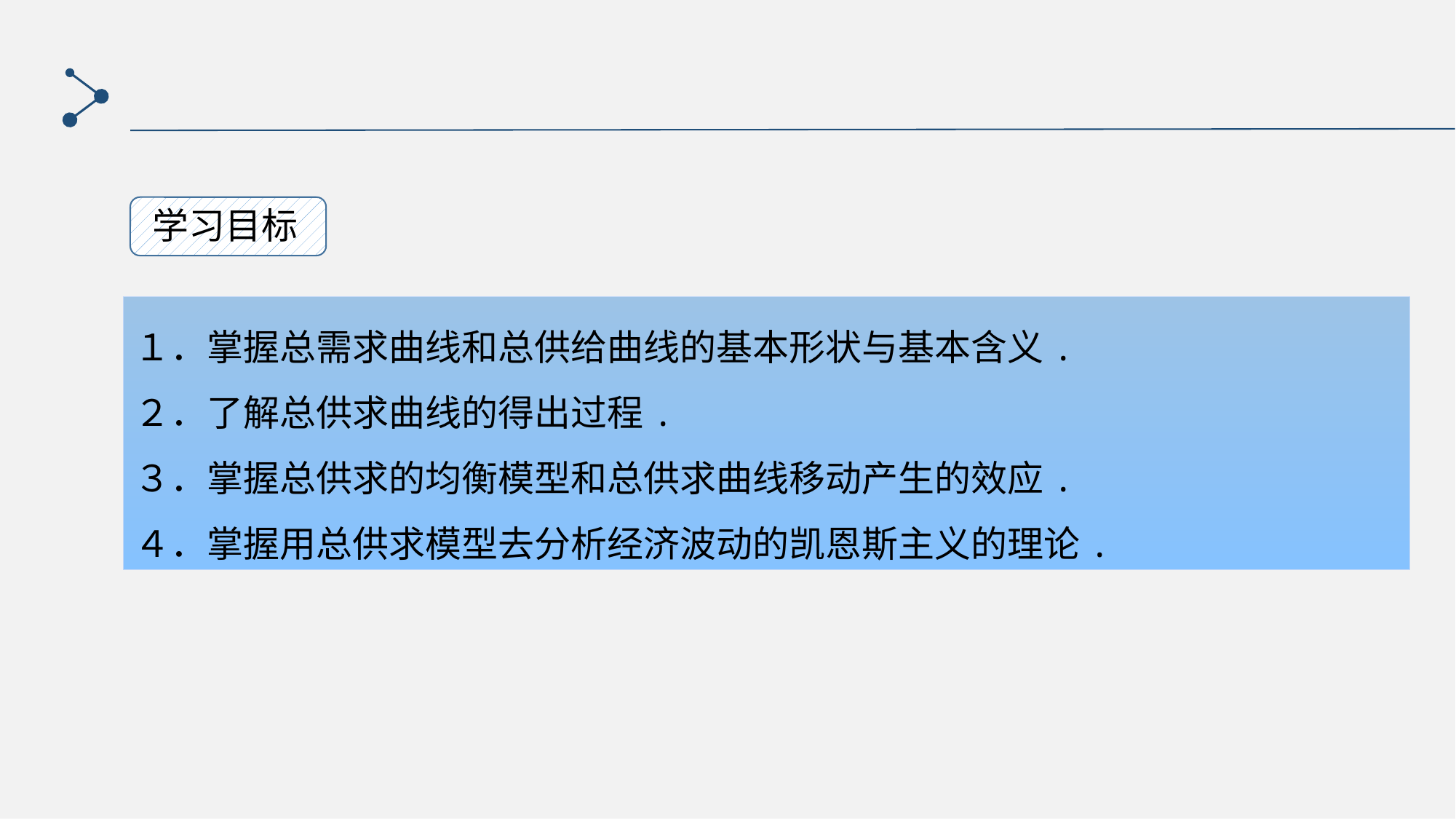

学习目标
１．掌握总需求曲线和总供给曲线的基本形状与基本含义.
２．了解总供求曲线的得出过程.
３．掌握总供求的均衡模型和总供求曲线移动产生的效应.
４．掌握用总供求模型去分析经济波动的凯恩斯主义的理论.